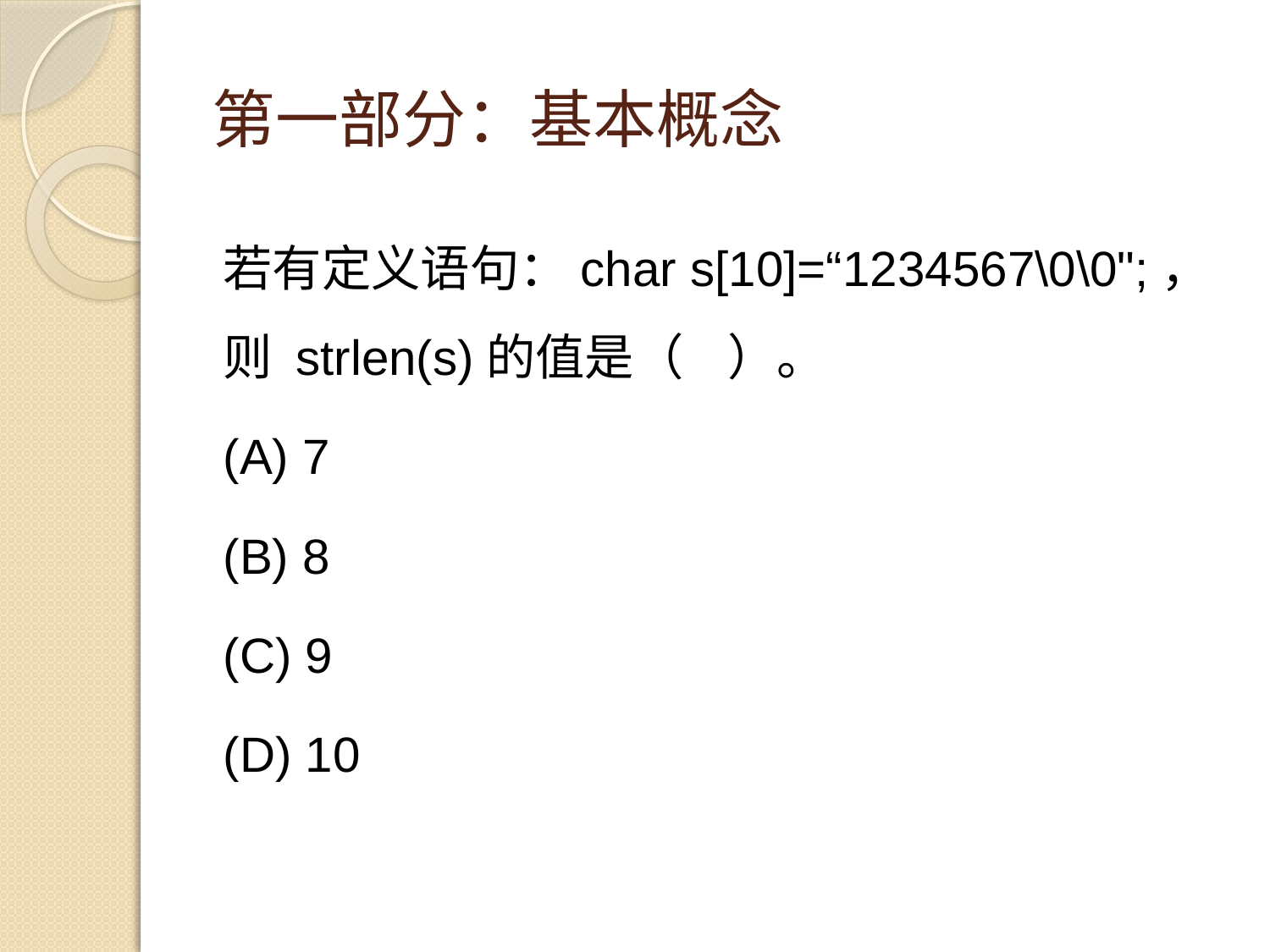

# 第一部分：基本概念
若有定义语句：char s[10]=“1234567\0\0";，则 strlen(s)的值是（    ）。
(A) 7
(B) 8
(C) 9
(D) 10